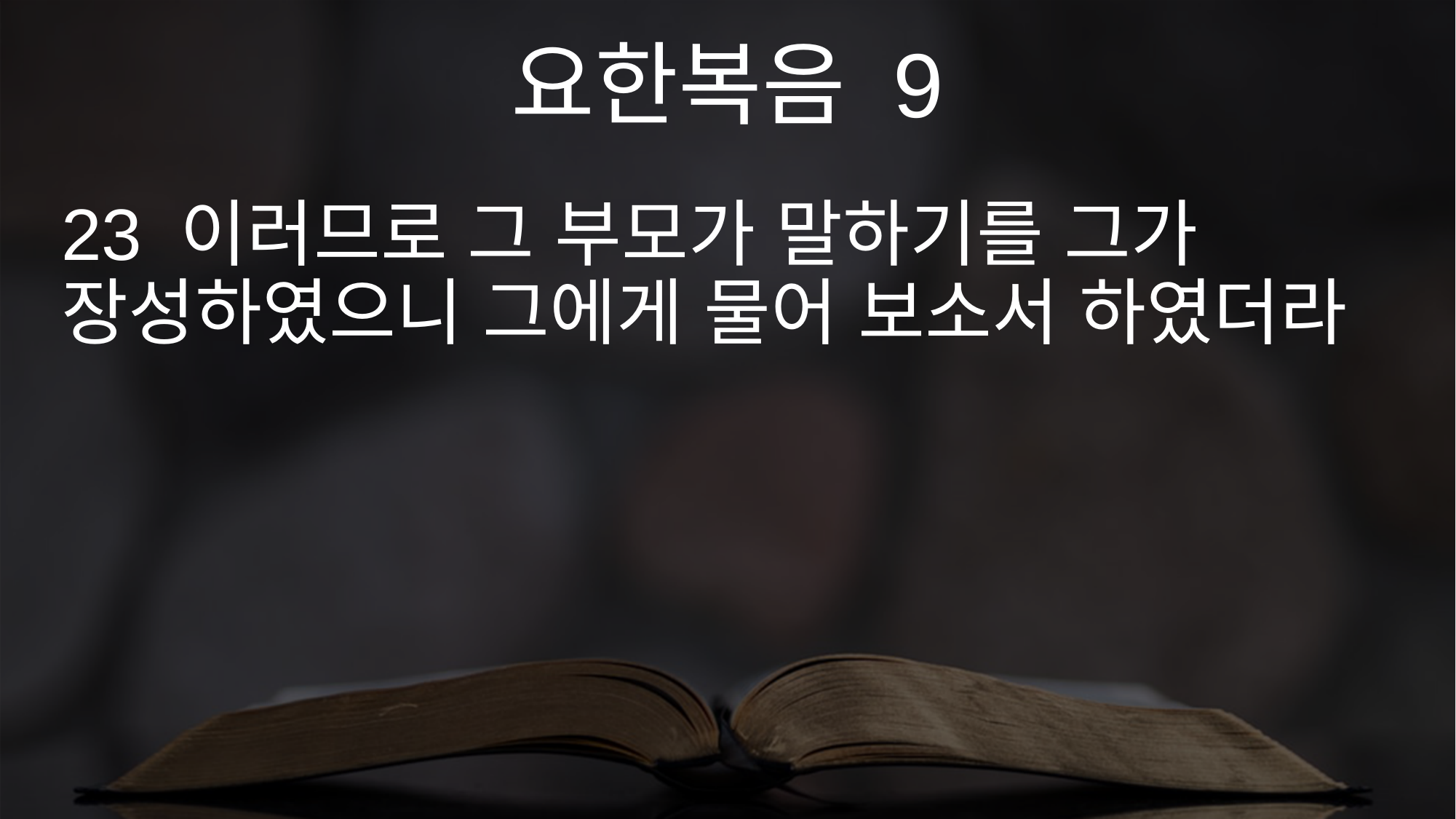

요한복음 9
23 이러므로 그 부모가 말하기를 그가 장성하였으니 그에게 물어 보소서 하였더라